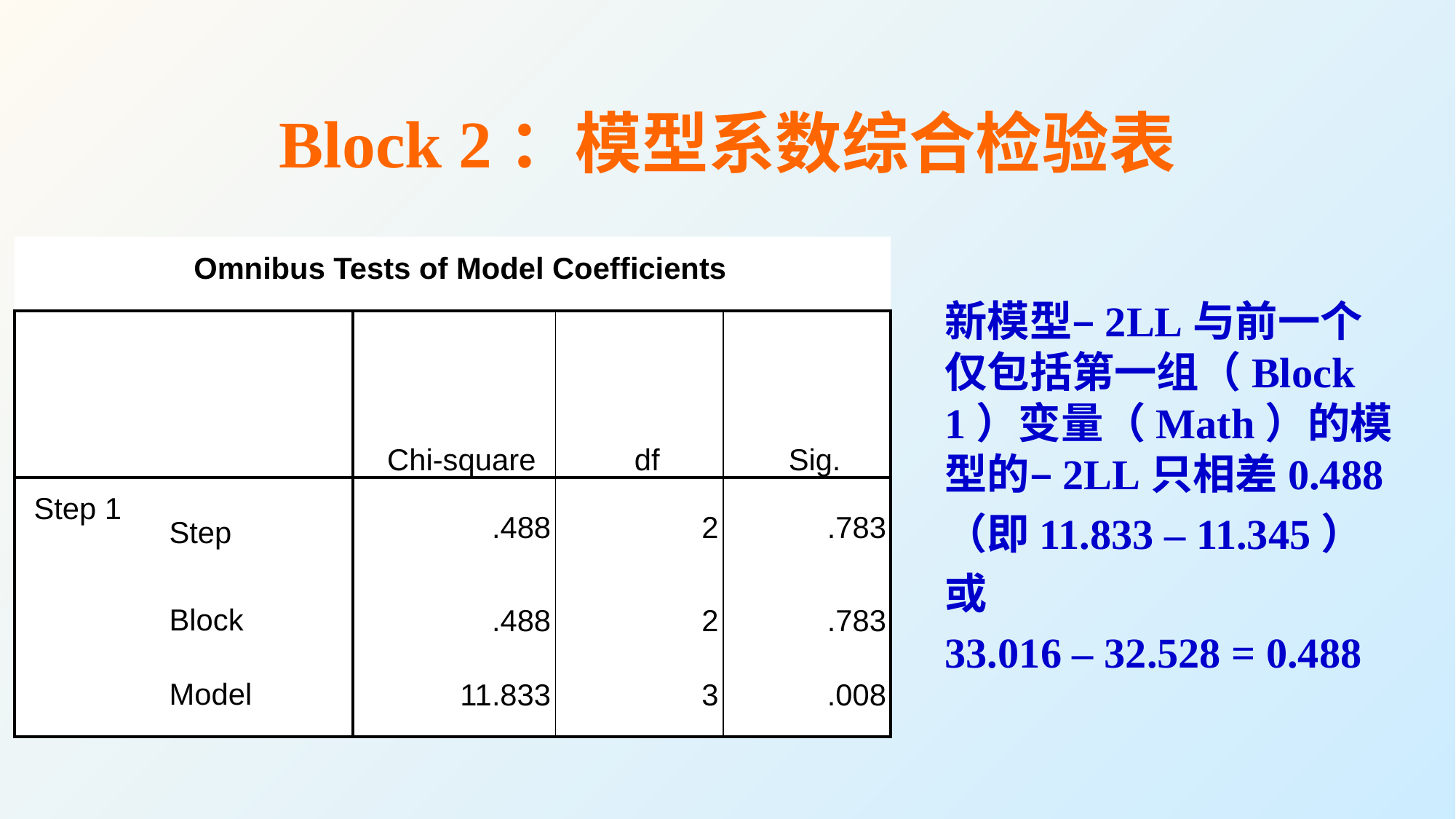

# Block 2：模型系数综合检验表
| Omnibus Tests of Model Coefficients |  |  |  |  |
| --- | --- | --- | --- | --- |
|  |  | Chi-square | df | Sig. |
| Step 1 | Step | .488 | 2 | .783 |
|  | Block | .488 | 2 | .783 |
|  | Model | 11.833 | 3 | .008 |
新模型–2LL与前一个仅包括第一组（Block 1）变量（Math）的模型的–2LL只相差0.488
（即11.833 – 11.345）
或
33.016 – 32.528 = 0.488